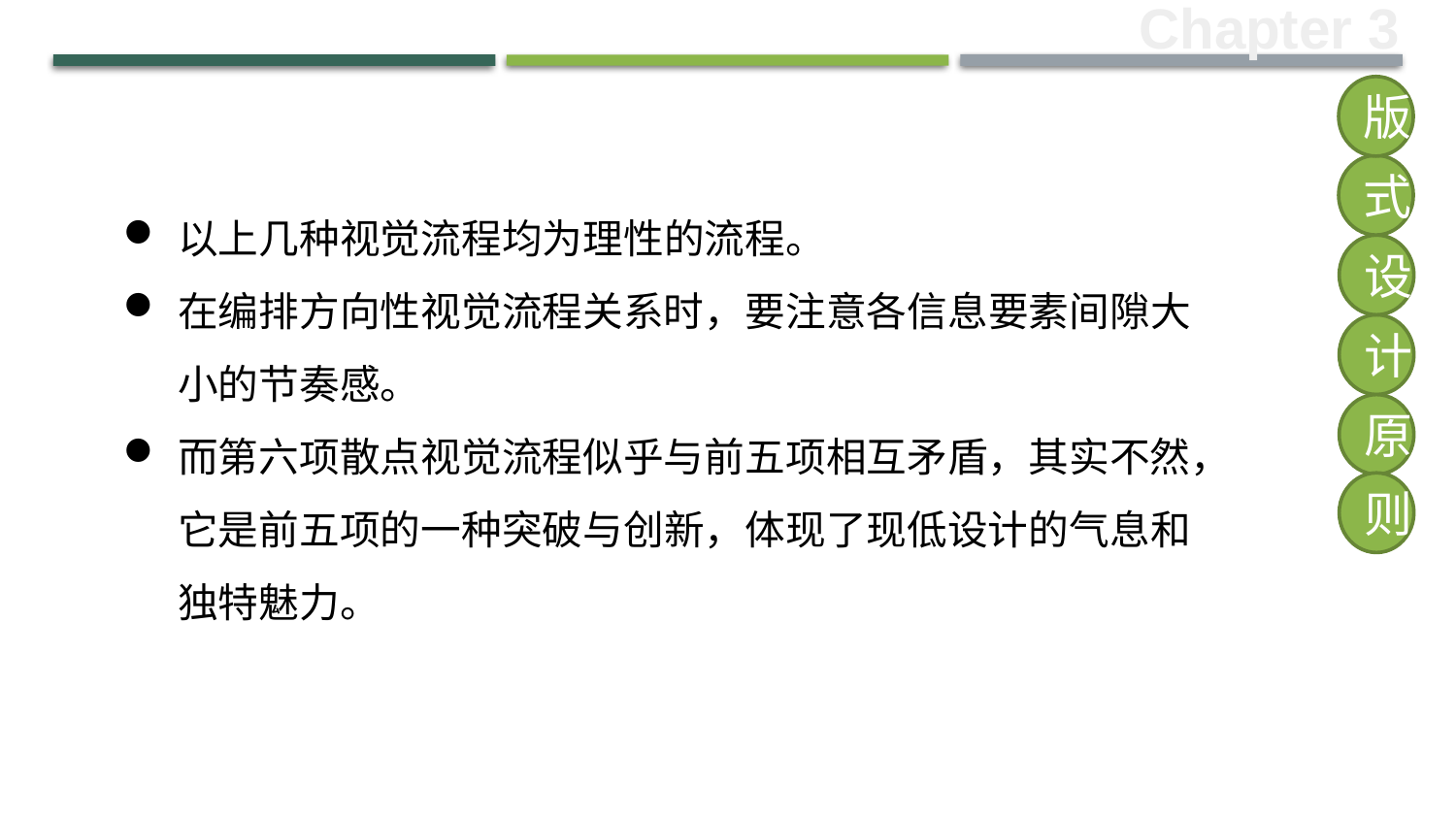

Chapter 3
版
式
以上几种视觉流程均为理性的流程。
在编排方向性视觉流程关系时，要注意各信息要素间隙大小的节奏感。
而第六项散点视觉流程似乎与前五项相互矛盾，其实不然，它是前五项的一种突破与创新，体现了现低设计的气息和独特魅力。
设
计
原
则